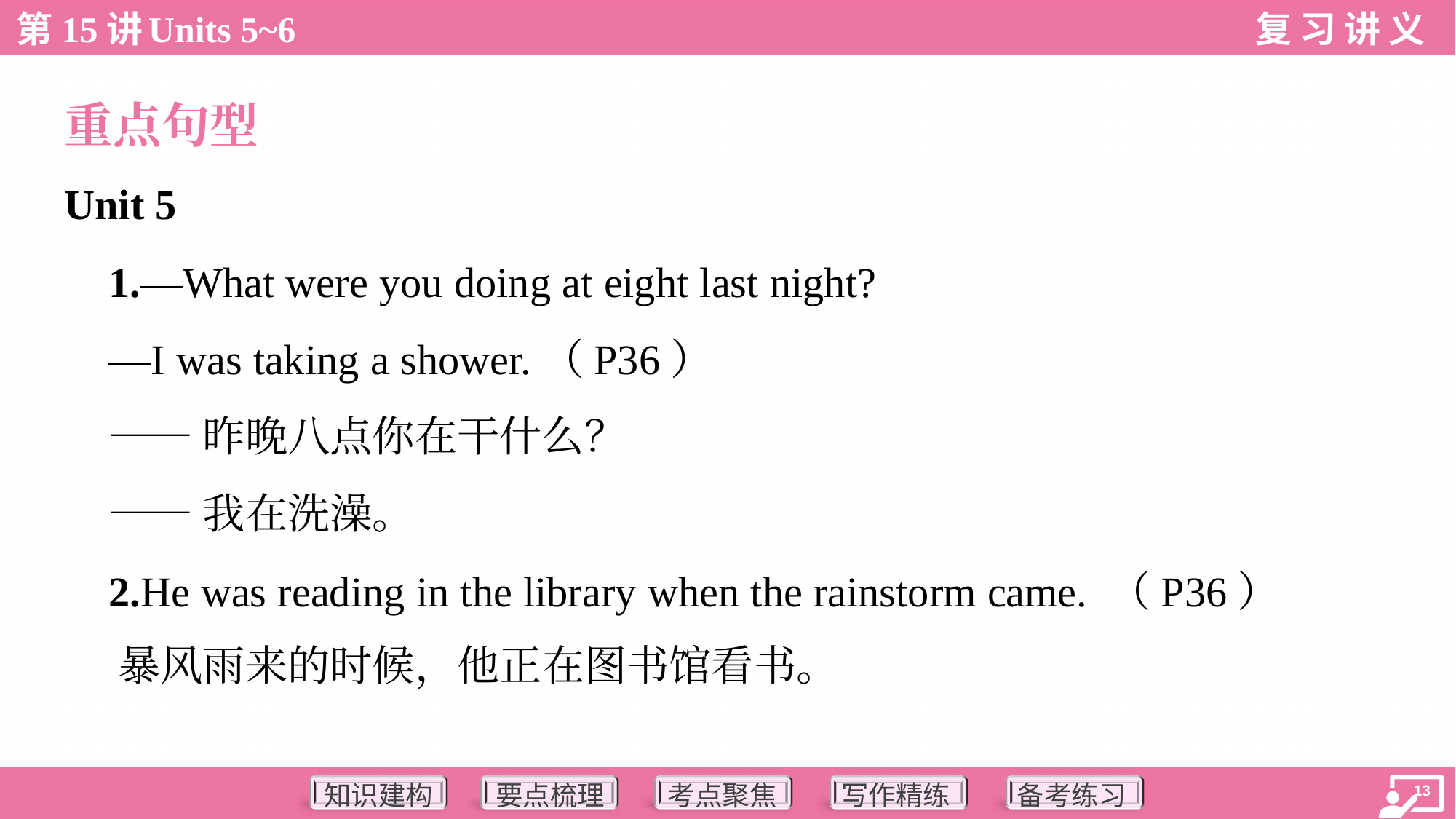

重点句型
Unit 5
    1.—What were you doing at eight last night?
    —I was taking a shower.（P36）
    ——昨晚八点你在干什么？
    ——我在洗澡。
    2.He was reading in the library when the rainstorm came. （P36）
    暴风雨来的时候，他正在图书馆看书。